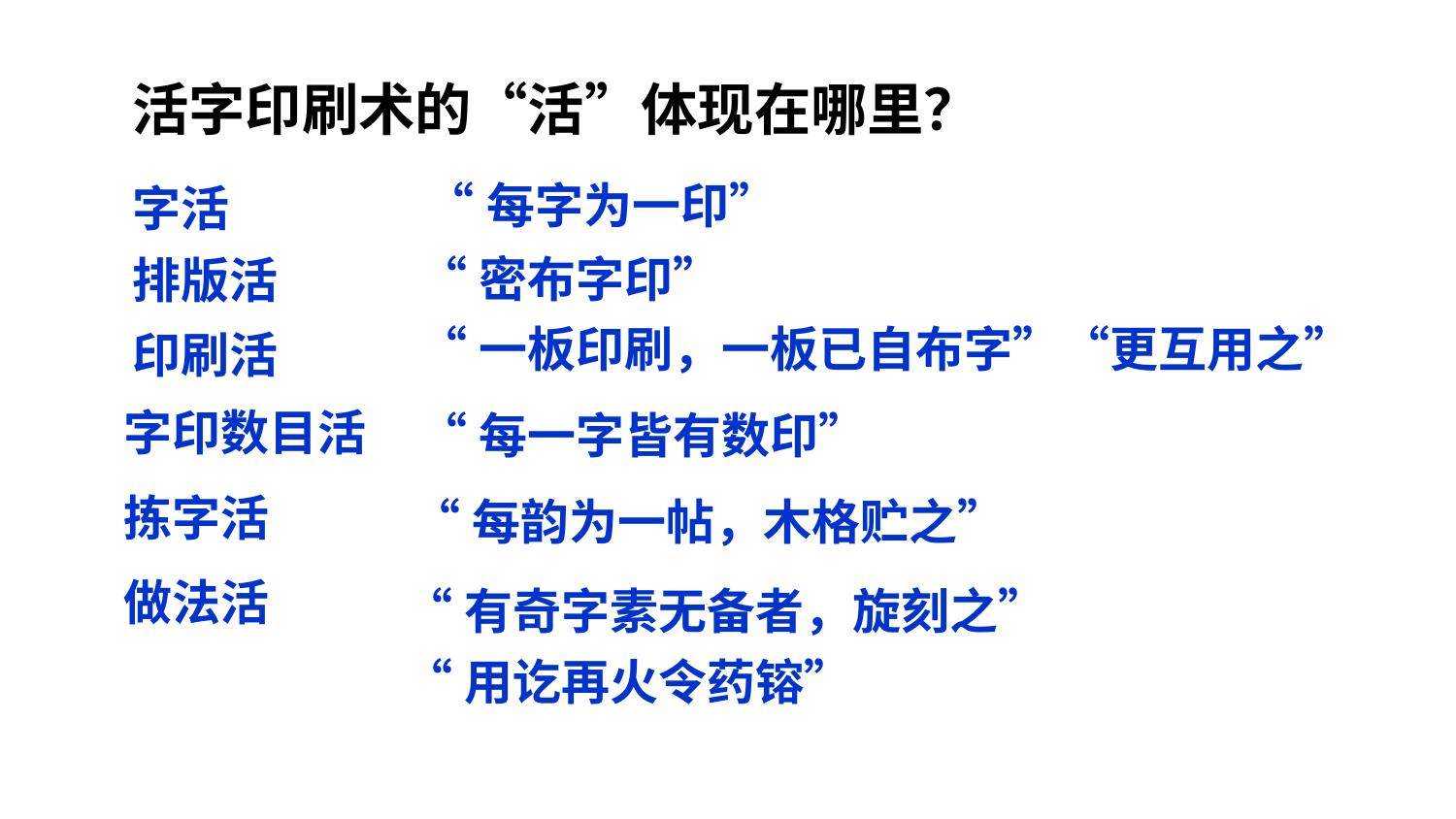

活字印刷术的“活”体现在哪里？
“每字为一印”
字活
“密布字印”
排版活
印刷活
“一板印刷，一板已自布字”“更互用之”
字印数目活
“每一字皆有数印”
拣字活
“每韵为一帖，木格贮之”
做法活
“有奇字素无备者，旋刻之”
“用讫再火令药镕”